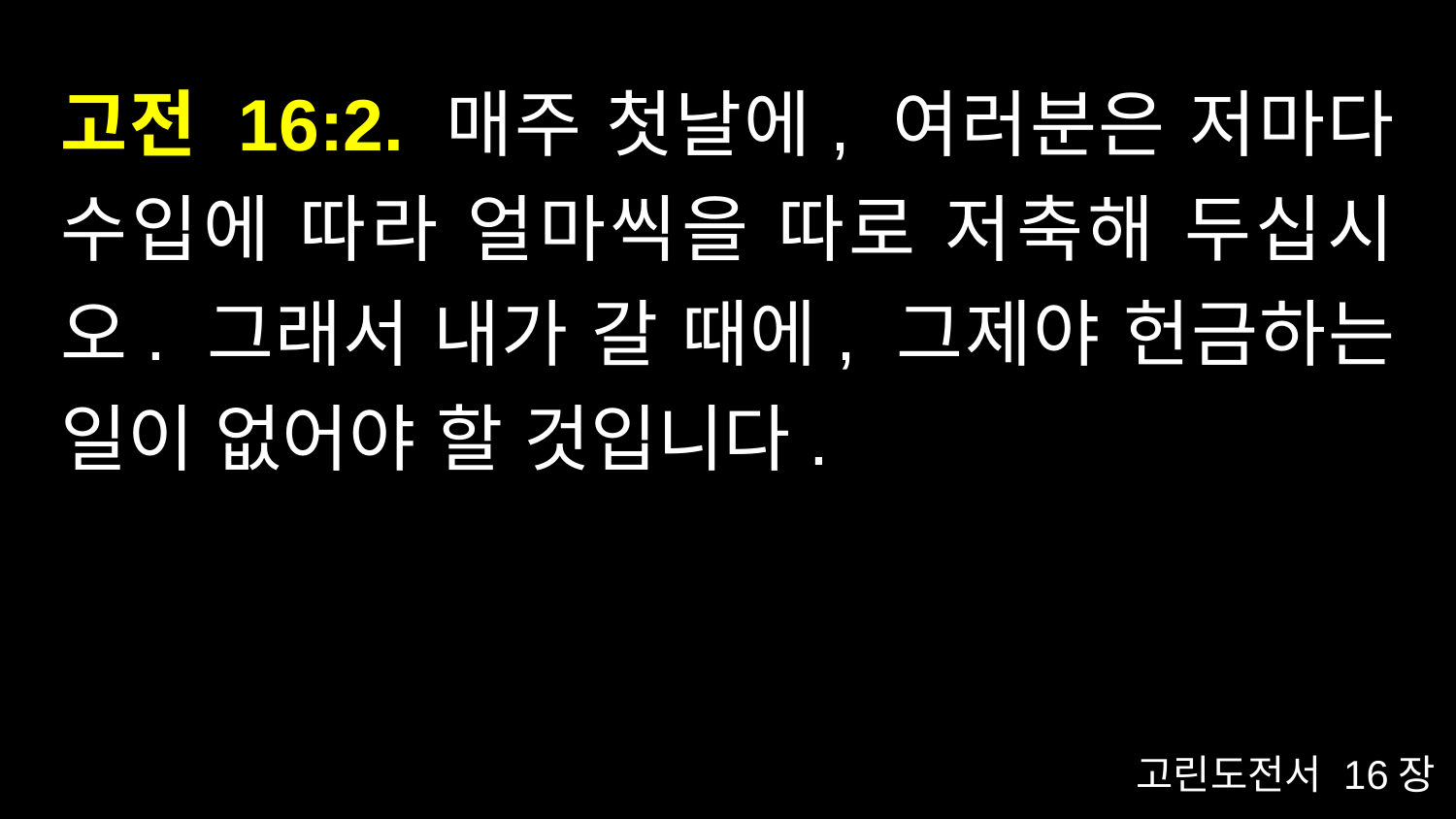

# 고전 16:2. 매주 첫날에, 여러분은 저마다 수입에 따라 얼마씩을 따로 저축해 두십시오. 그래서 내가 갈 때에, 그제야 헌금하는 일이 없어야 할 것입니다.
고린도전서 16장